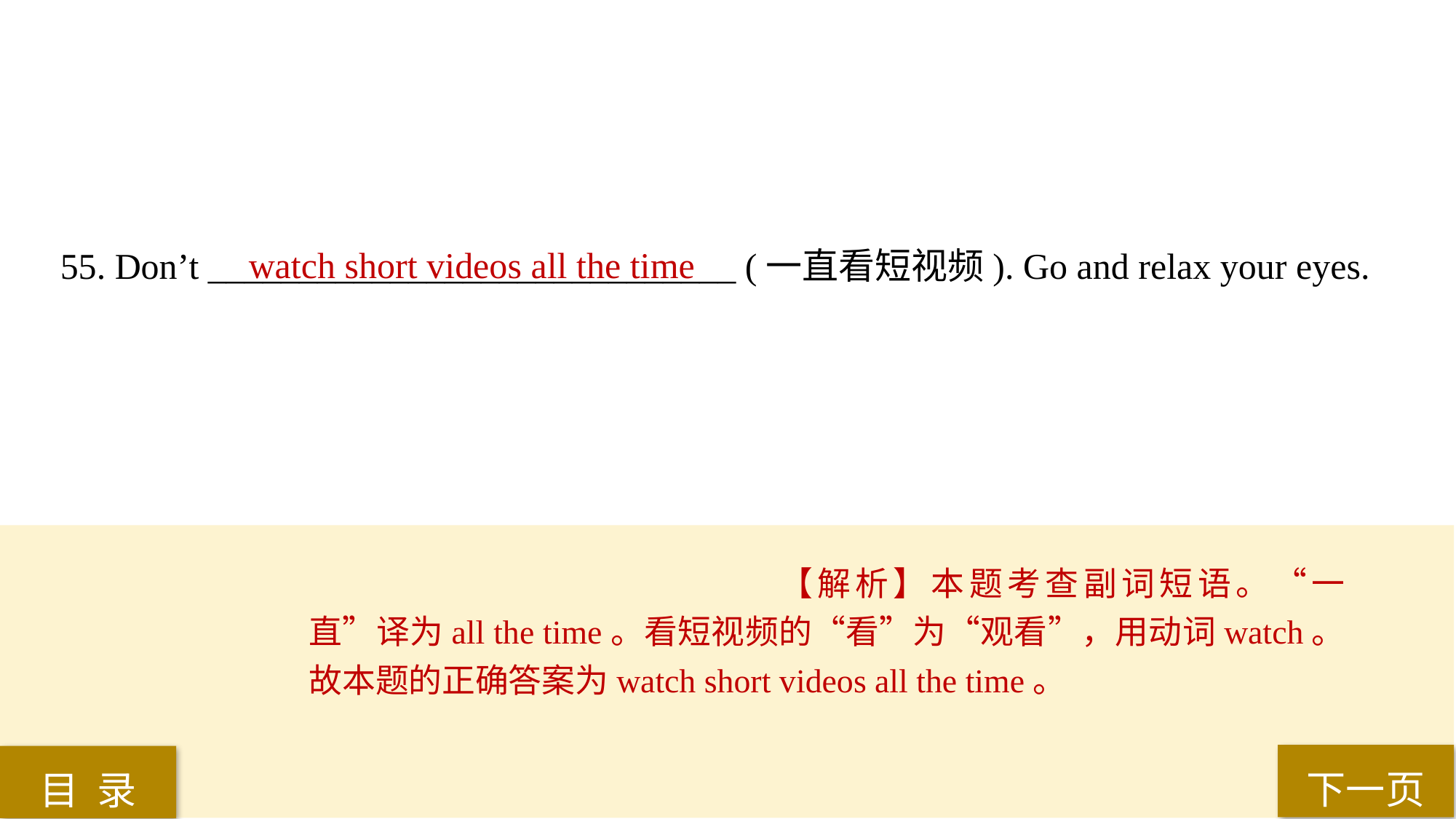

55. Don’t _____________________________ (一直看短视频). Go and relax your eyes.
watch short videos all the time
【解析】本题考查副词短语。“一直”译为all the time。看短视频的“看”为“观看”，用动词watch。故本题的正确答案为watch short videos all the time。